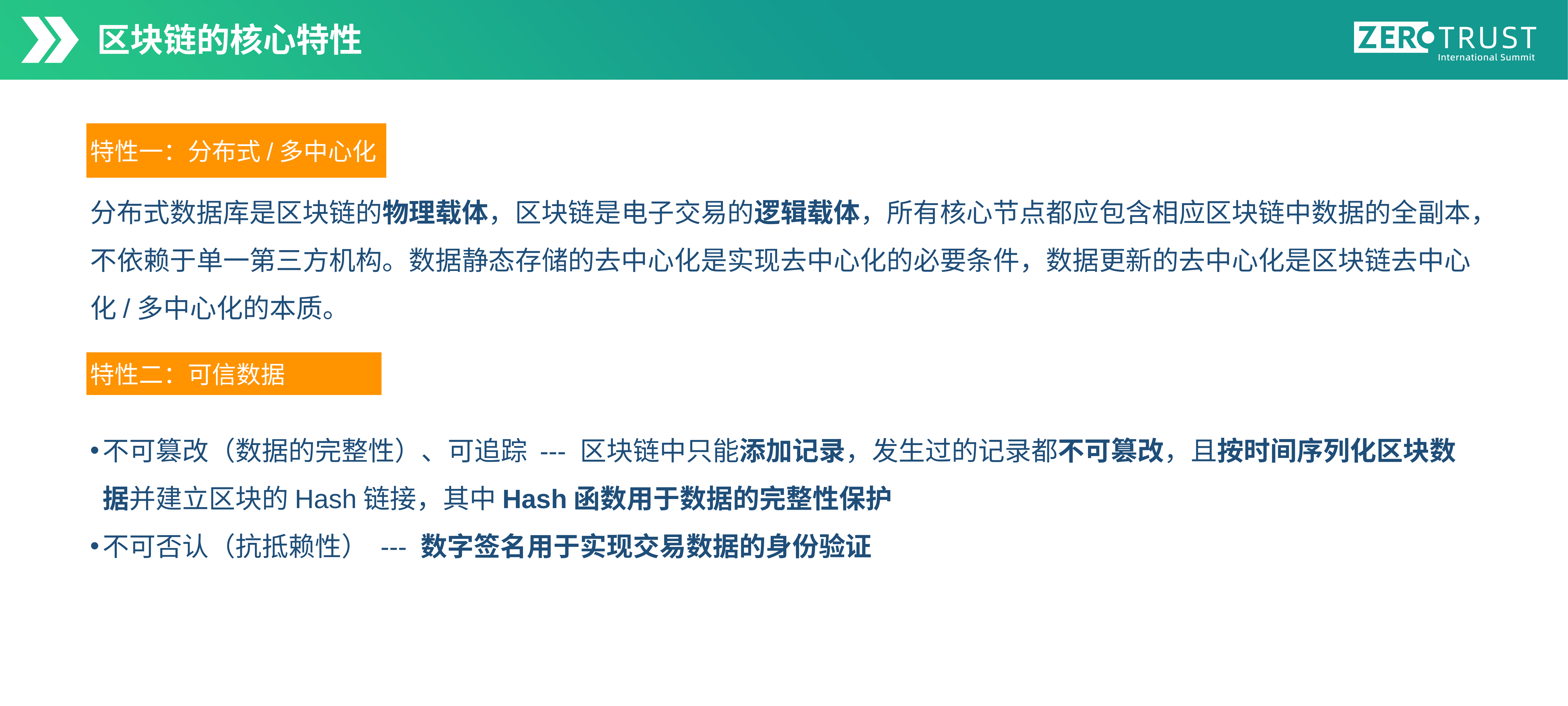

区块链的核心特性
特性一：分布式/多中心化
分布式数据库是区块链的物理载体，区块链是电子交易的逻辑载体，所有核心节点都应包含相应区块链中数据的全副本，不依赖于单一第三方机构。数据静态存储的去中心化是实现去中心化的必要条件，数据更新的去中心化是区块链去中心化/多中心化的本质。
特性二：可信数据
不可篡改（数据的完整性）、可追踪 --- 区块链中只能添加记录，发生过的记录都不可篡改，且按时间序列化区块数据并建立区块的Hash链接，其中Hash函数用于数据的完整性保护
不可否认（抗抵赖性） --- 数字签名用于实现交易数据的身份验证